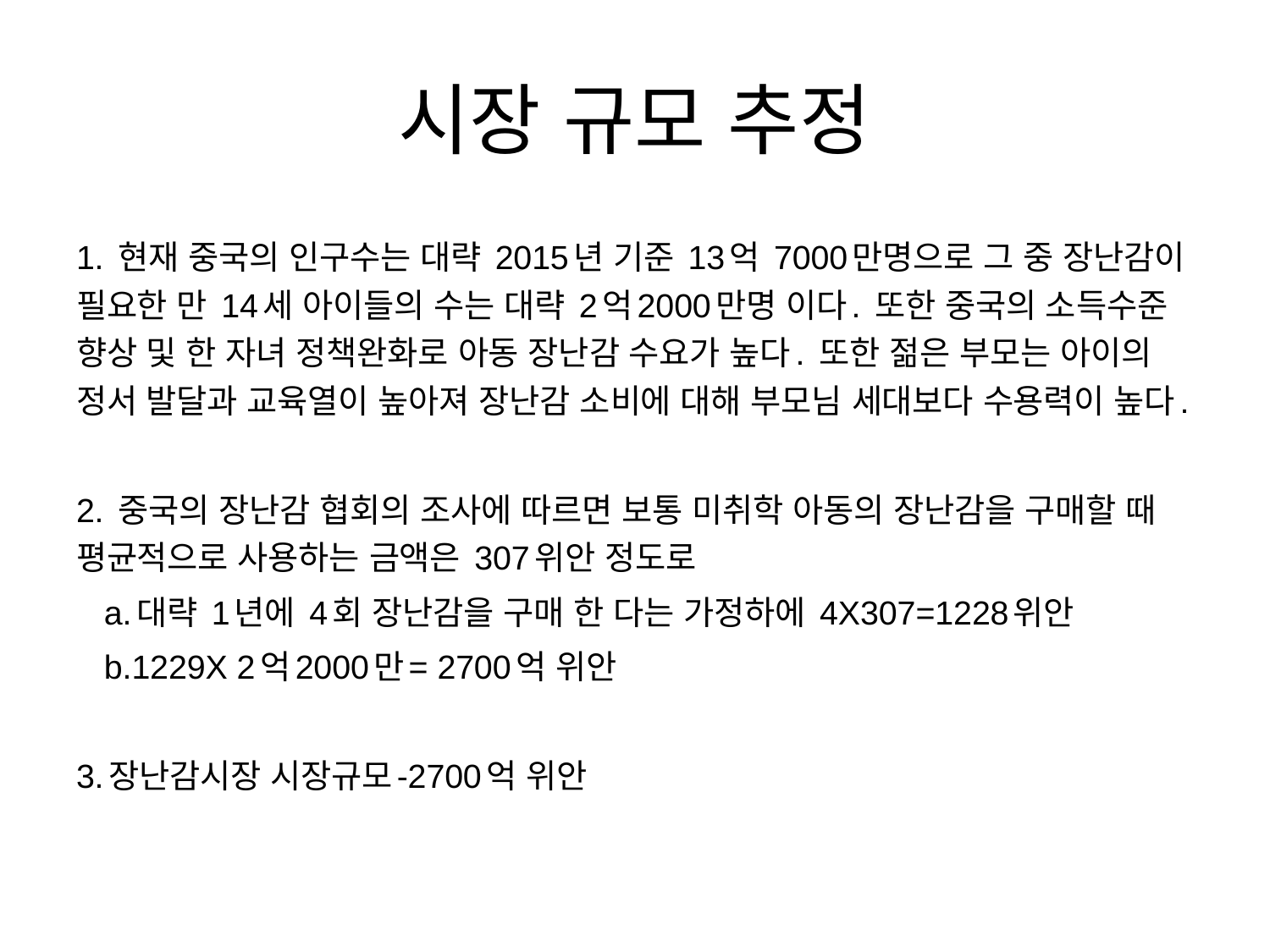

# 시장 규모 추정
1. 현재 중국의 인구수는 대략 2015년 기준 13억 7000만명으로 그 중 장난감이 필요한 만 14세 아이들의 수는 대략 2억2000만명 이다. 또한 중국의 소득수준 향상 및 한 자녀 정책완화로 아동 장난감 수요가 높다. 또한 젊은 부모는 아이의 정서 발달과 교육열이 높아져 장난감 소비에 대해 부모님 세대보다 수용력이 높다.

2. 중국의 장난감 협회의 조사에 따르면 보통 미취학 아동의 장난감을 구매할 때 평균적으로 사용하는 금액은 307위안 정도로
   a.대략 1년에 4회 장난감을 구매 한 다는 가정하에 4X307=1228위안
   b.1229X 2억2000만= 2700억 위안

3.장난감시장 시장규모-2700억 위안